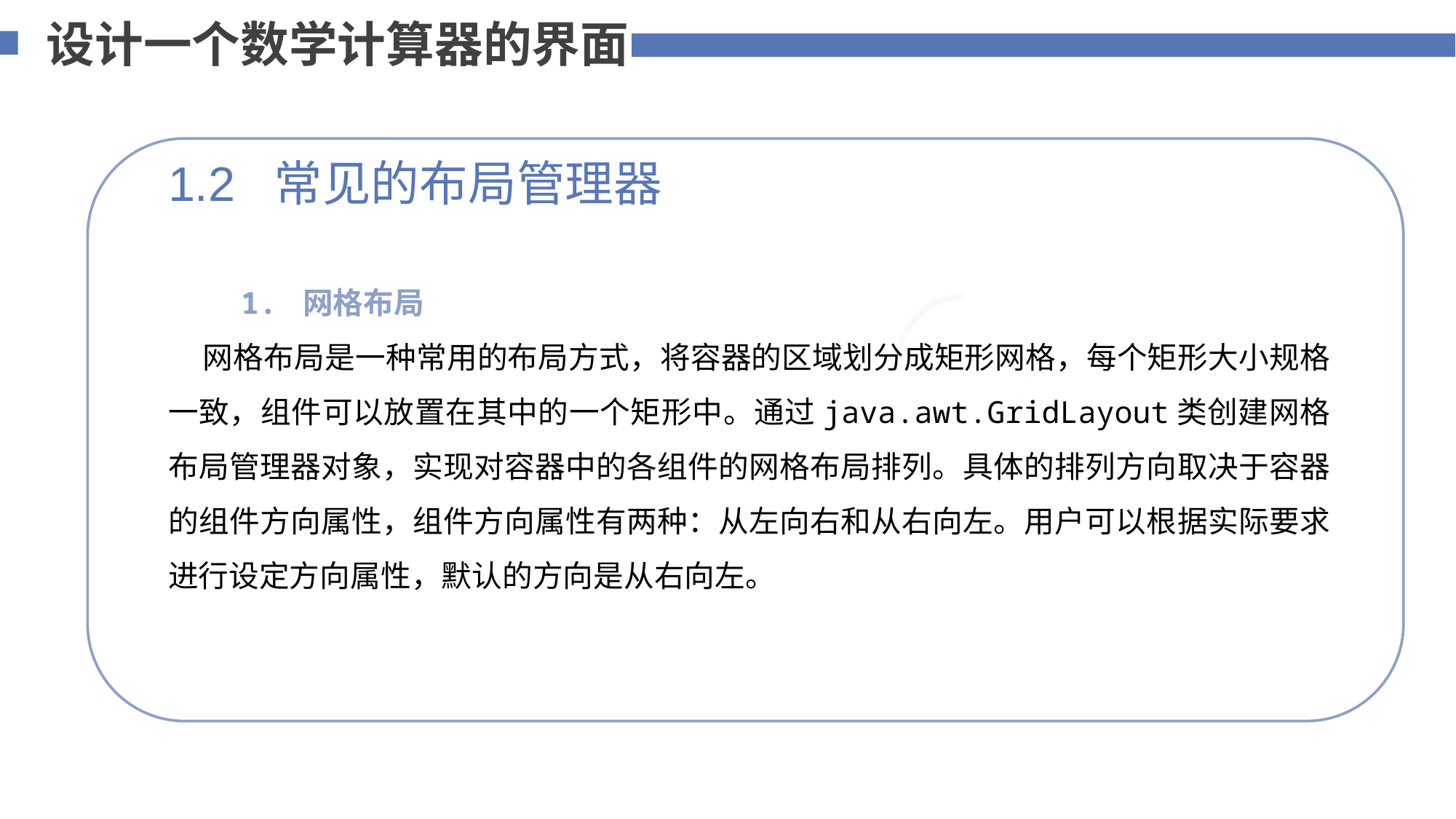

设计一个数学计算器的界面

1.2  常见的布局管理器
    1. 网格布局
    网格布局是一种常用的布局方式，将容器的区域划分成矩形网格，每个矩形大小规格一致，组件可以放置在其中的一个矩形中。通过java.awt.GridLayout类创建网格布局管理器对象，实现对容器中的各组件的网格布局排列。具体的排列方向取决于容器的组件方向属性，组件方向属性有两种：从左向右和从右向左。用户可以根据实际要求进行设定方向属性，默认的方向是从右向左。

75%